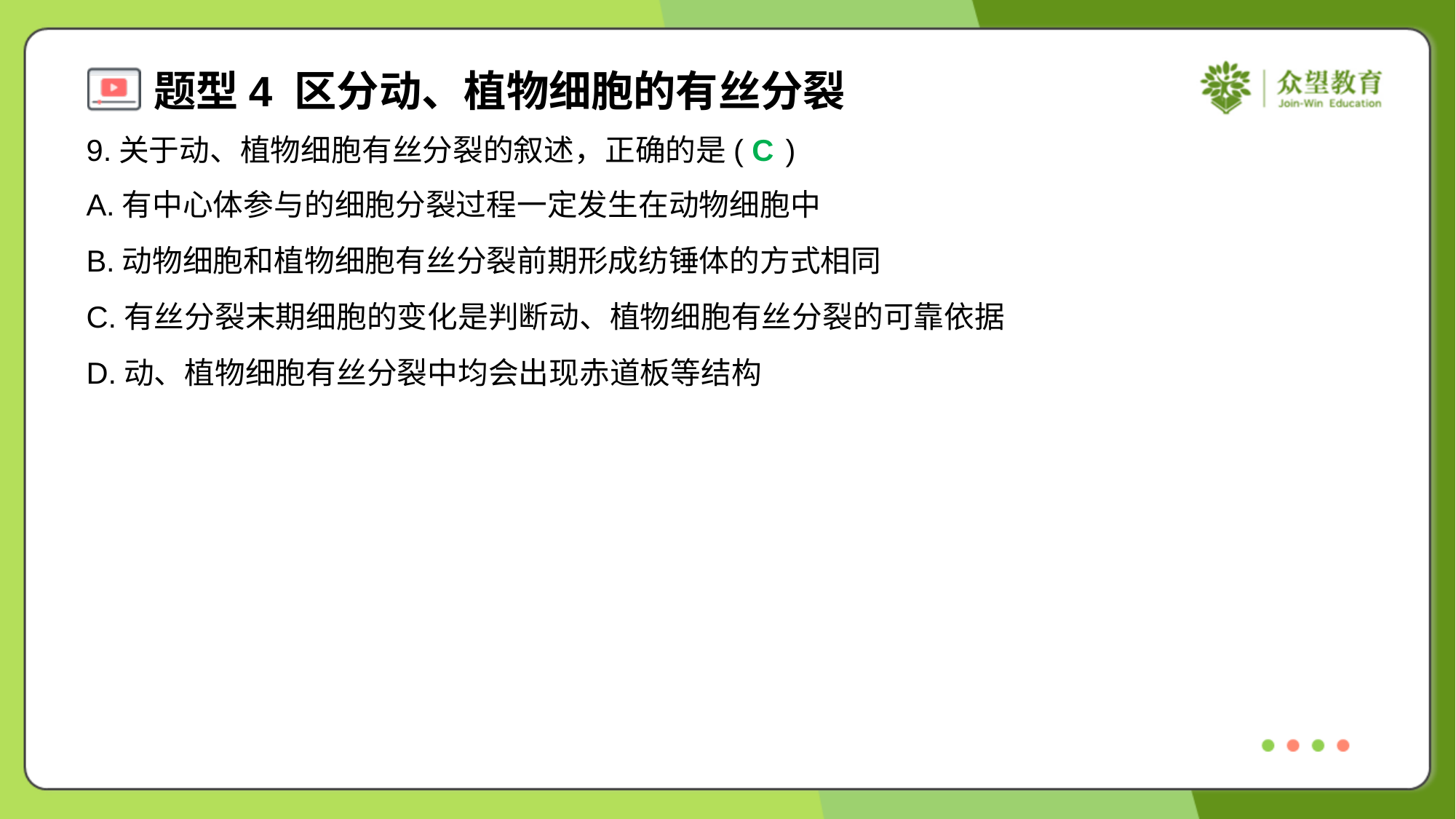

9.关于动、植物细胞有丝分裂的叙述，正确的是(     )
C
A.有中心体参与的细胞分裂过程一定发生在动物细胞中
B.动物细胞和植物细胞有丝分裂前期形成纺锤体的方式相同
C.有丝分裂末期细胞的变化是判断动、植物细胞有丝分裂的可靠依据
D.动、植物细胞有丝分裂中均会出现赤道板等结构